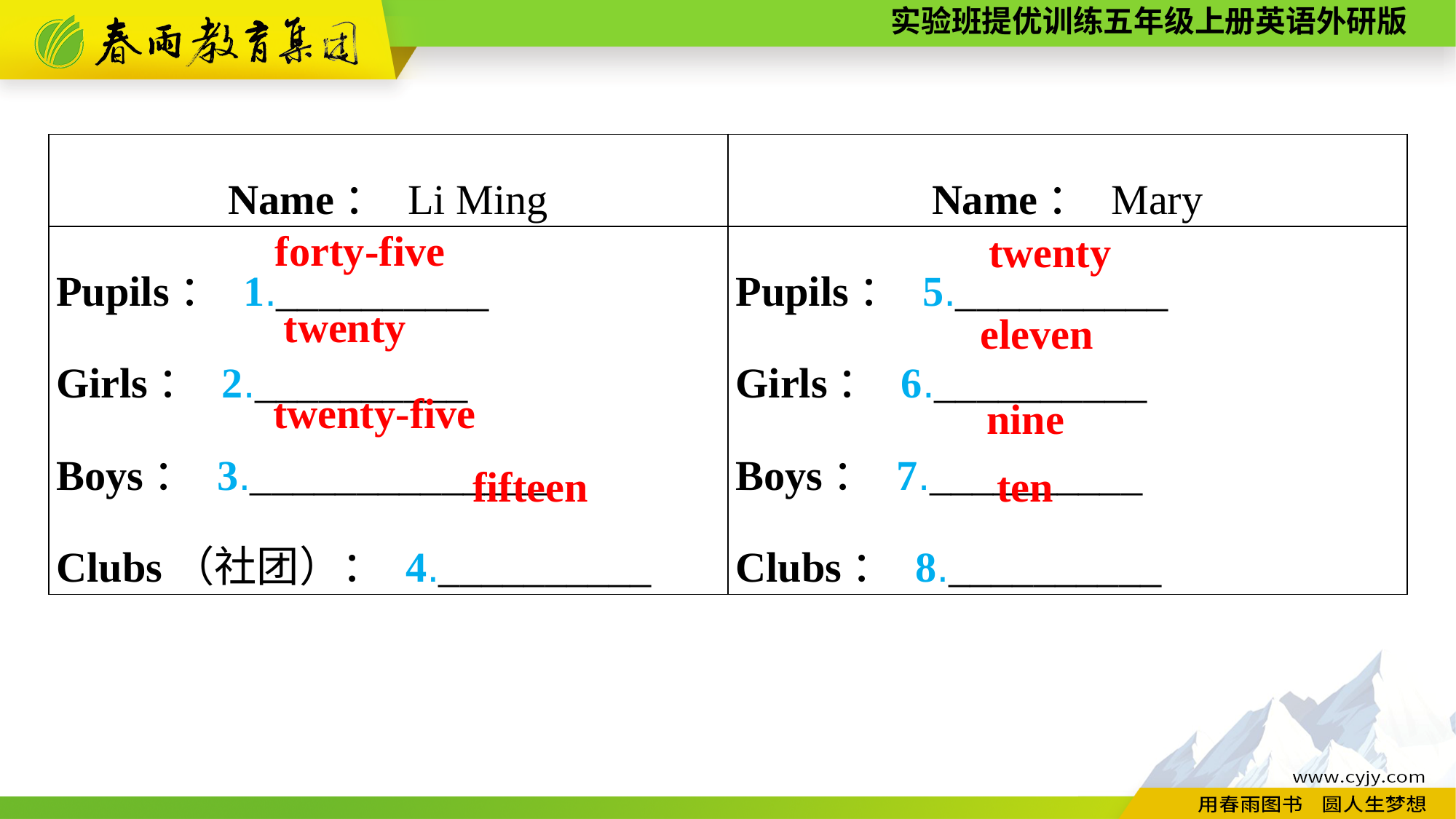

| Name： Li Ming | Name： Mary |
| --- | --- |
| Pupils： 1.\_\_\_\_\_\_\_\_\_\_ Girls： 2.\_\_\_\_\_\_\_\_\_\_ Boys： 3.\_\_\_\_\_\_\_\_\_\_\_\_\_\_ Clubs（社团）： 4.\_\_\_\_\_\_\_\_\_\_ | Pupils： 5.\_\_\_\_\_\_\_\_\_\_ Girls： 6.\_\_\_\_\_\_\_\_\_\_ Boys： 7.\_\_\_\_\_\_\_\_\_\_ Clubs： 8.\_\_\_\_\_\_\_\_\_\_ |
forty-five
twenty
twenty
eleven
twenty-five
nine
fifteen
ten